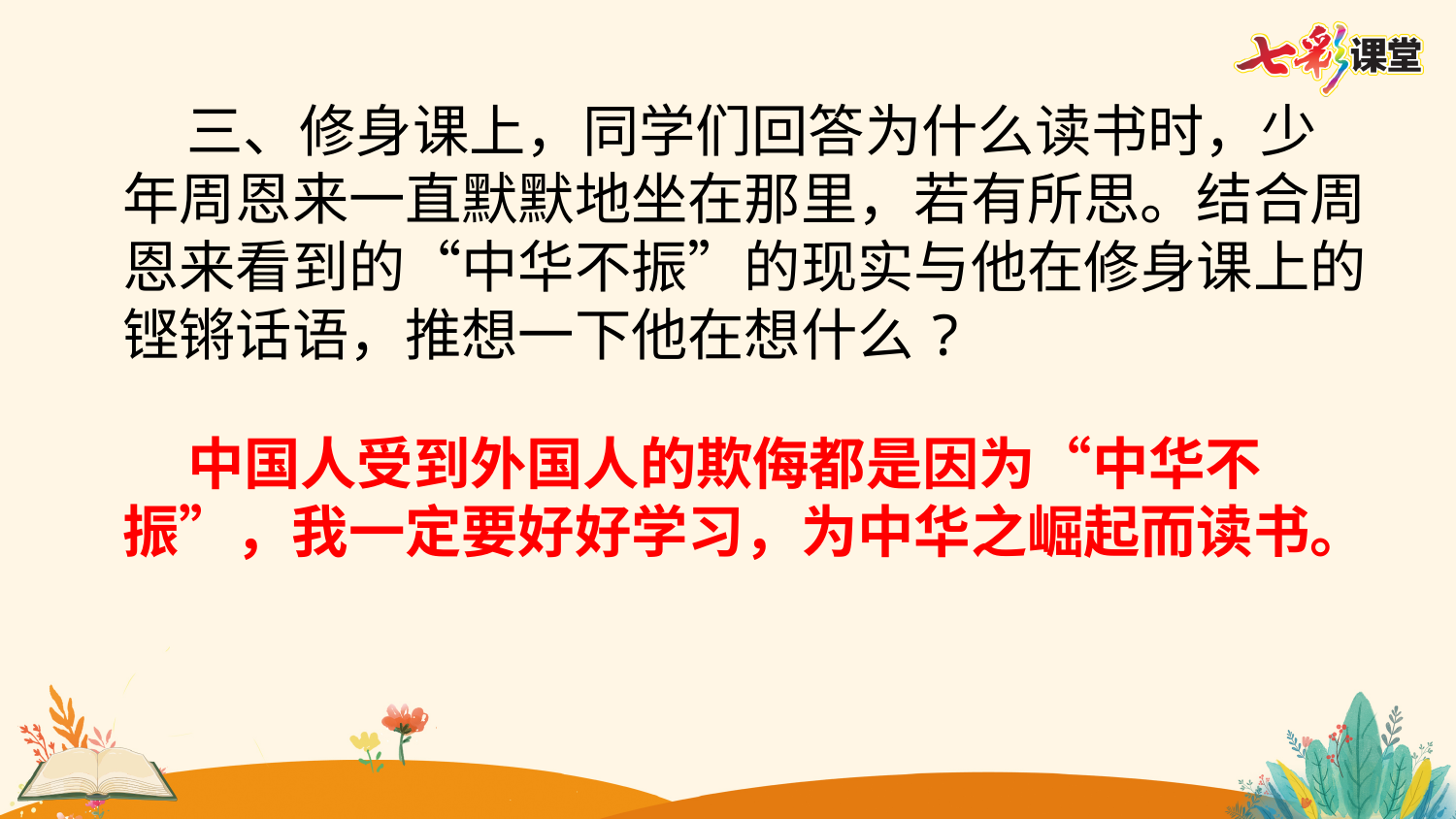

三、修身课上，同学们回答为什么读书时，少年周恩来一直默默地坐在那里，若有所思。结合周恩来看到的“中华不振”的现实与他在修身课上的铿锵话语，推想一下他在想什么?
    中国人受到外国人的欺侮都是因为“中华不振”，我一定要好好学习，为中华之崛起而读书。